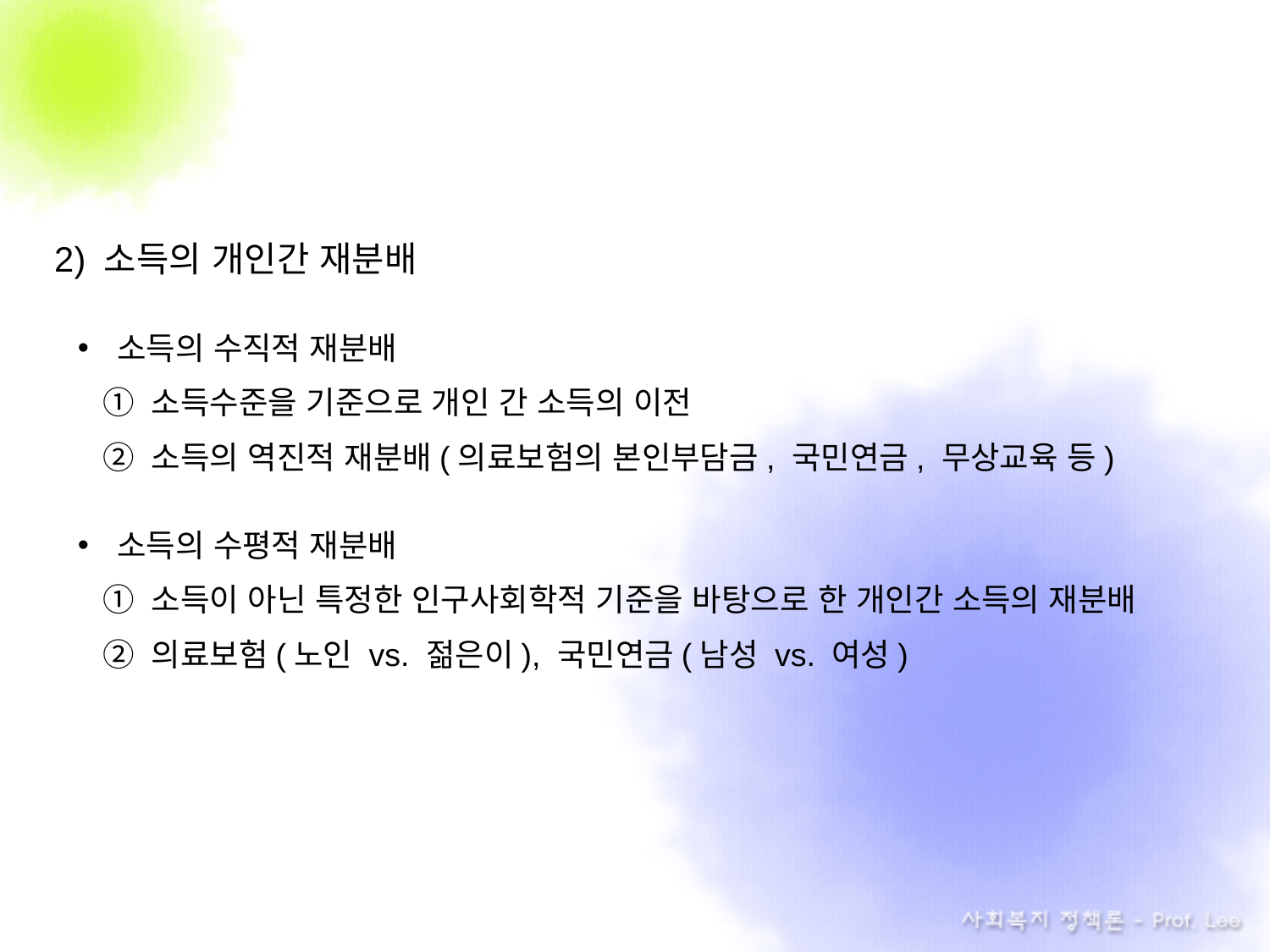

2) 소득의 개인간 재분배

소득의 수직적 재분배
① 소득수준을 기준으로 개인 간 소득의 이전
② 소득의 역진적 재분배(의료보험의 본인부담금, 국민연금, 무상교육 등)

소득의 수평적 재분배
① 소득이 아닌 특정한 인구사회학적 기준을 바탕으로 한 개인간 소득의 재분배
② 의료보험(노인 vs. 젊은이), 국민연금(남성 vs. 여성)